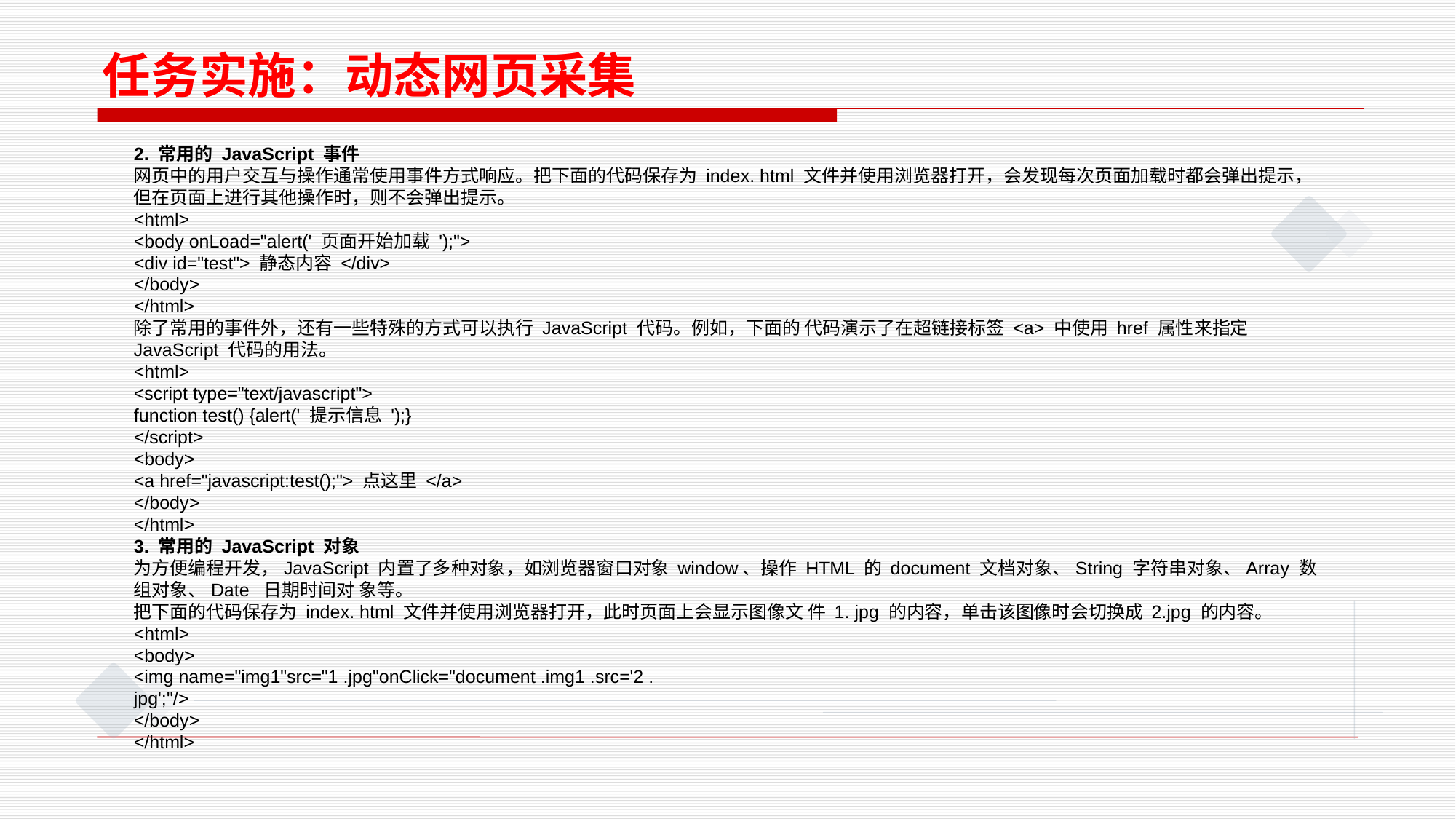

任务实施：动态网页采集
2. 常用的 JavaScript 事件
网页中的用户交互与操作通常使用事件方式响应。把下面的代码保存为 index. html 文件并使用浏览器打开，会发现每次页面加载时都会弹出提示，但在页面上进行其他操作时，则不会弹出提示。
<html>
<body onLoad="alert(' 页面开始加载 ');">
<div id="test"> 静态内容 </div>
</body>
</html>
除了常用的事件外，还有一些特殊的方式可以执行 JavaScript 代码。例如，下面的 代码演示了在超链接标签 <a> 中使用 href 属性来指定 JavaScript 代码的用法。
<html>
<script type="text/javascript">
function test() {alert(' 提示信息 ');}
</script>
<body>
<a href="javascript:test();"> 点这里 </a>
</body>
</html>
3. 常用的 JavaScript 对象
为方便编程开发，JavaScript 内置了多种对象，如浏览器窗口对象 window、操作 HTML 的 document 文档对象、String 字符串对象、Array 数组对象、Date  日期时间对 象等。
把下面的代码保存为 index. html 文件并使用浏览器打开，此时页面上会显示图像文 件 1. jpg 的内容，单击该图像时会切换成 2.jpg 的内容。
<html>
<body>
<img name="img1"src="1 .jpg"onClick="document .img1 .src='2 .
jpg';"/>
</body>
</html>